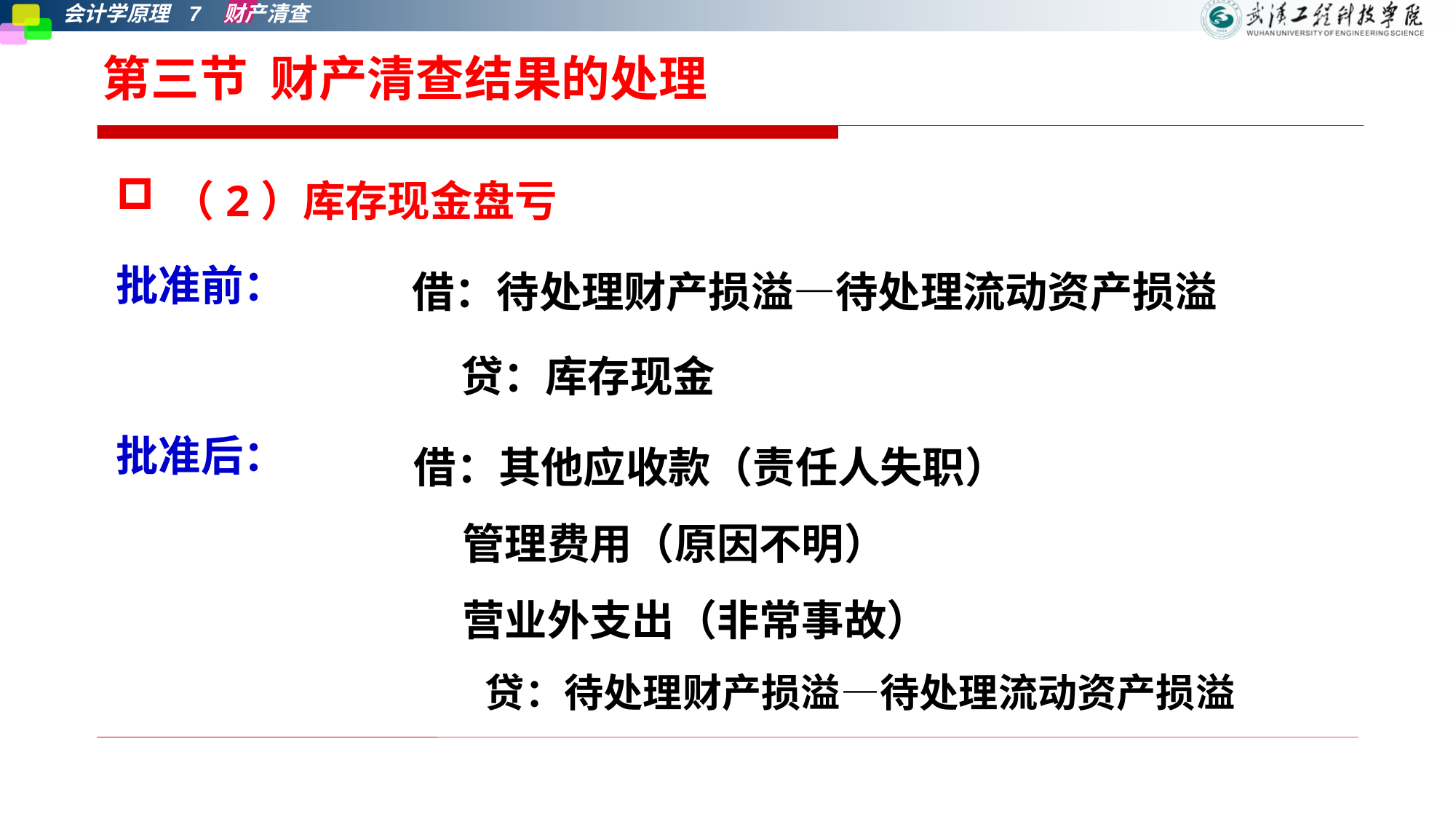

# 第三节  财产清查结果的处理
（2）库存现金盘亏
批准前：

批准后：
借：待处理财产损溢—待处理流动资产损溢
    贷：库存现金
借：其他应收款（责任人失职）
    管理费用（原因不明）
    营业外支出（非常事故）
 贷：待处理财产损溢—待处理流动资产损溢